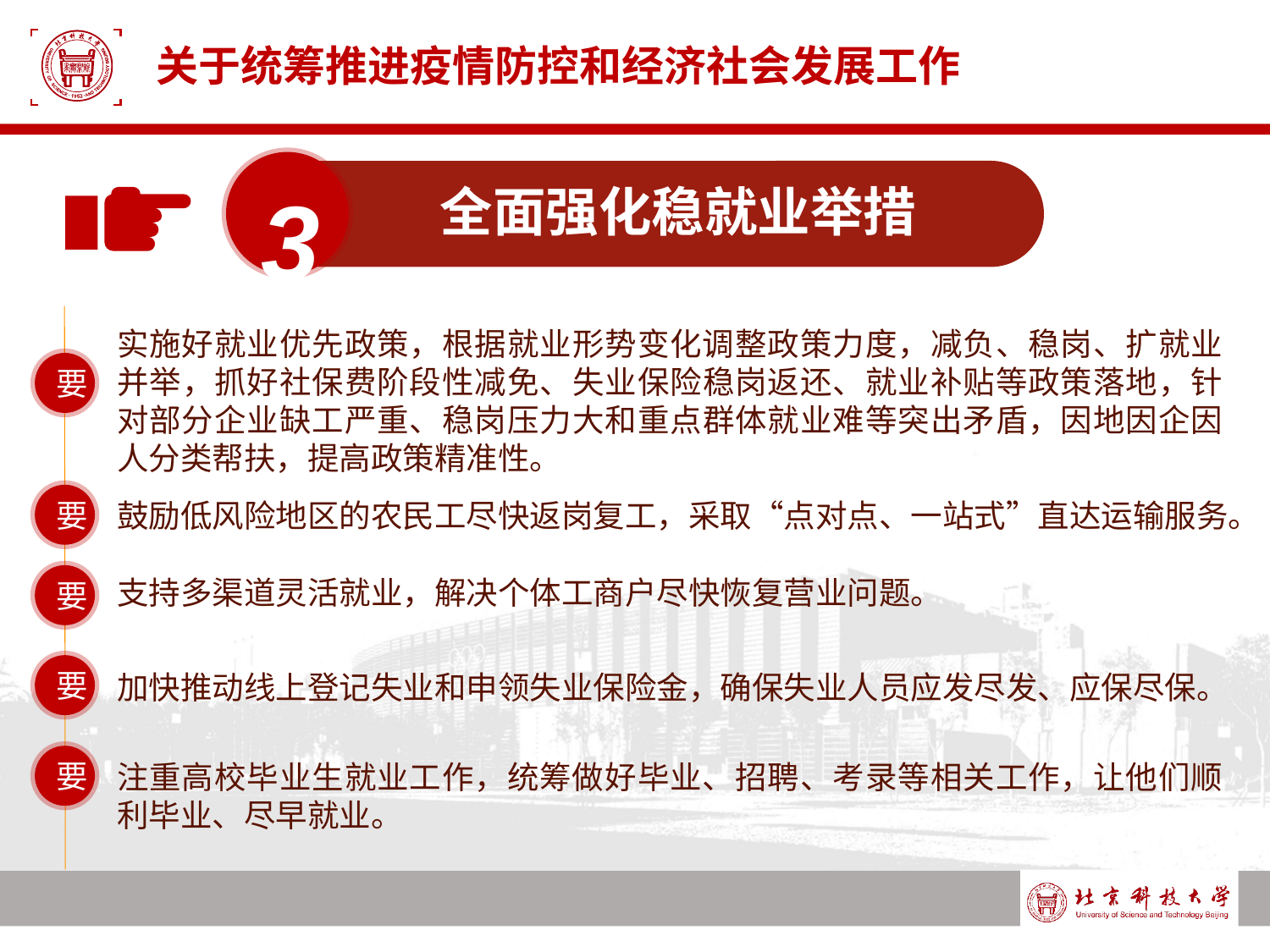

# 关于统筹推进疫情防控和经济社会发展工作
3

全面强化稳就业举措

实施好就业优先政策，根据就业形势变化调整政策力度，减负、稳岗、扩就业并举，抓好社保费阶段性减免、失业保险稳岗返还、就业补贴等政策落地，针对部分企业缺工严重、稳岗压力大和重点群体就业难等突出矛盾，因地因企因人分类帮扶，提高政策精准性。
要
要
鼓励低风险地区的农民工尽快返岗复工，采取“点对点、一站式”直达运输服务。
要
支持多渠道灵活就业，解决个体工商户尽快恢复营业问题。
要
加快推动线上登记失业和申领失业保险金，确保失业人员应发尽发、应保尽保。
要
注重高校毕业生就业工作，统筹做好毕业、招聘、考录等相关工作，让他们顺利毕业、尽早就业。